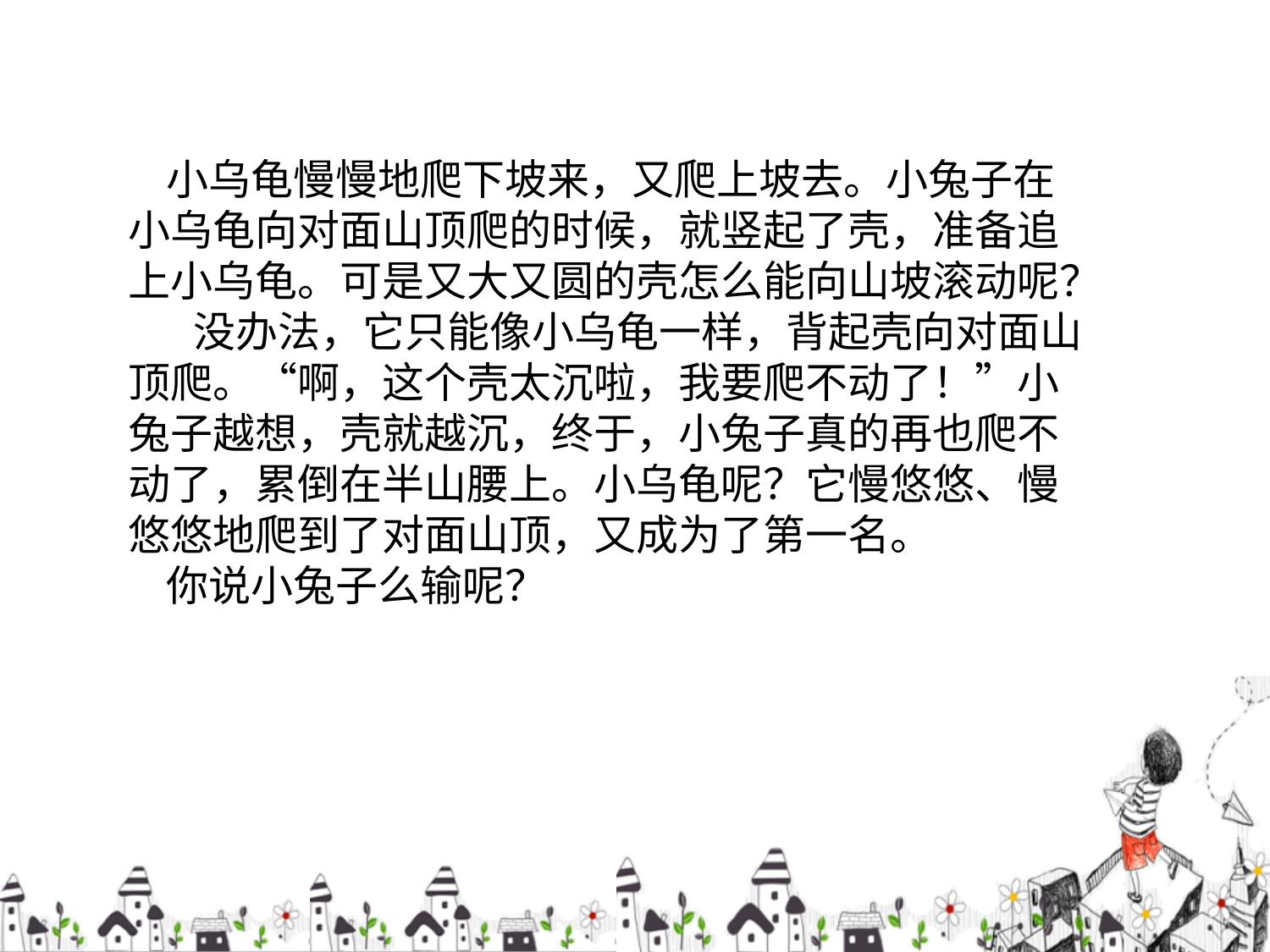

小乌龟慢慢地爬下坡来，又爬上坡去。小兔子在小乌龟向对面山顶爬的时候，就竖起了壳，准备追上小乌龟。可是又大又圆的壳怎么能向山坡滚动呢？
        没办法，它只能像小乌龟一样，背起壳向对面山顶爬。“啊，这个壳太沉啦，我要爬不动了！”小兔子越想，壳就越沉，终于，小兔子真的再也爬不动了，累倒在半山腰上。小乌龟呢？它慢悠悠、慢悠悠地爬到了对面山顶，又成为了第一名。
   你说小兔子么输呢？